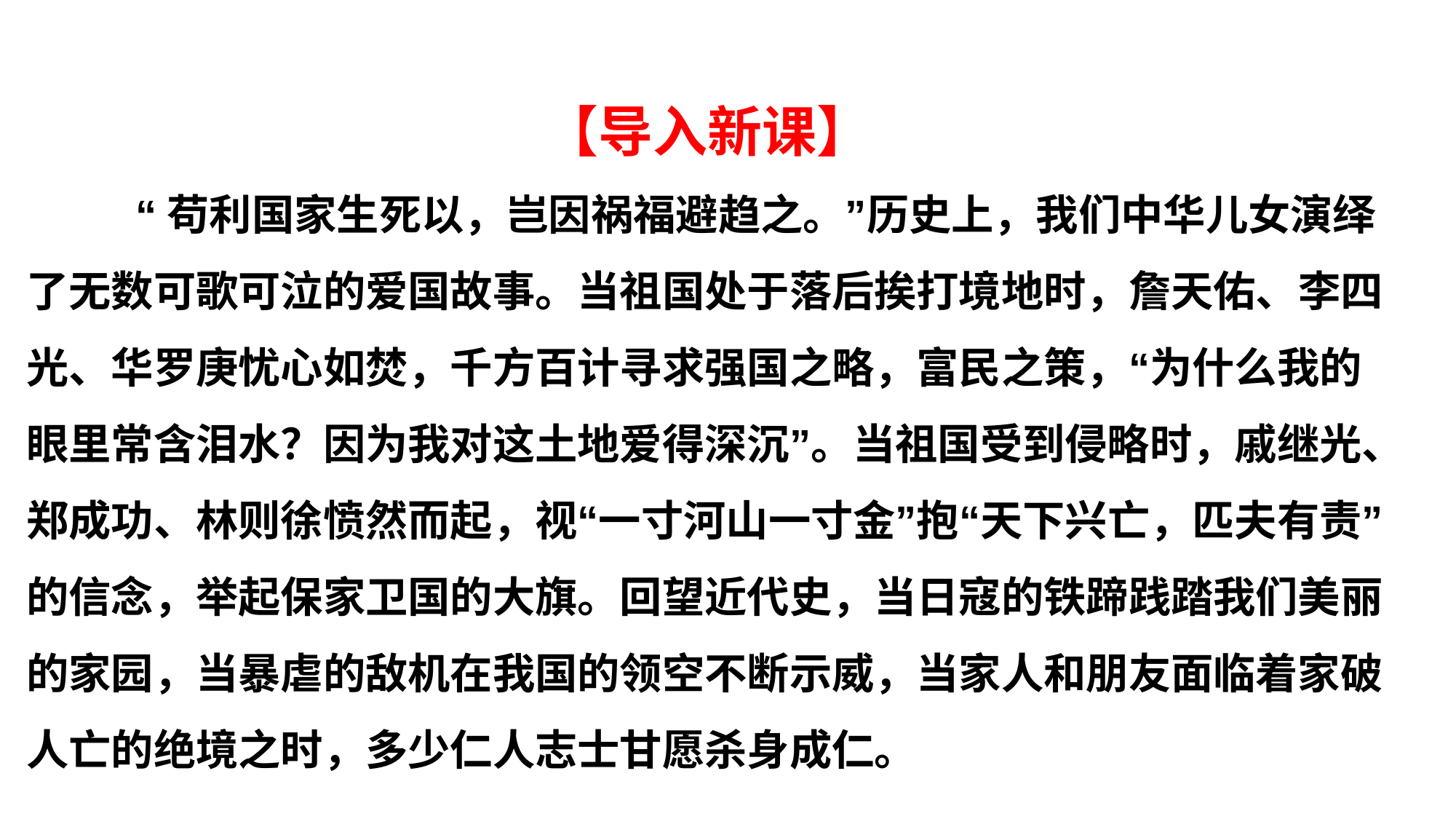

【导入新课】
	“苟利国家生死以，岂因祸福避趋之。”历史上，我们中华儿女演绎了无数可歌可泣的爱国故事。当祖国处于落后挨打境地时，詹天佑、李四光、华罗庚忧心如焚，千方百计寻求强国之略，富民之策，“为什么我的眼里常含泪水？因为我对这土地爱得深沉”。当祖国受到侵略时，戚继光、郑成功、林则徐愤然而起，视“一寸河山一寸金”抱“天下兴亡，匹夫有责”的信念，举起保家卫国的大旗。回望近代史，当日寇的铁蹄践踏我们美丽的家园，当暴虐的敌机在我国的领空不断示威，当家人和朋友面临着家破人亡的绝境之时，多少仁人志士甘愿杀身成仁。